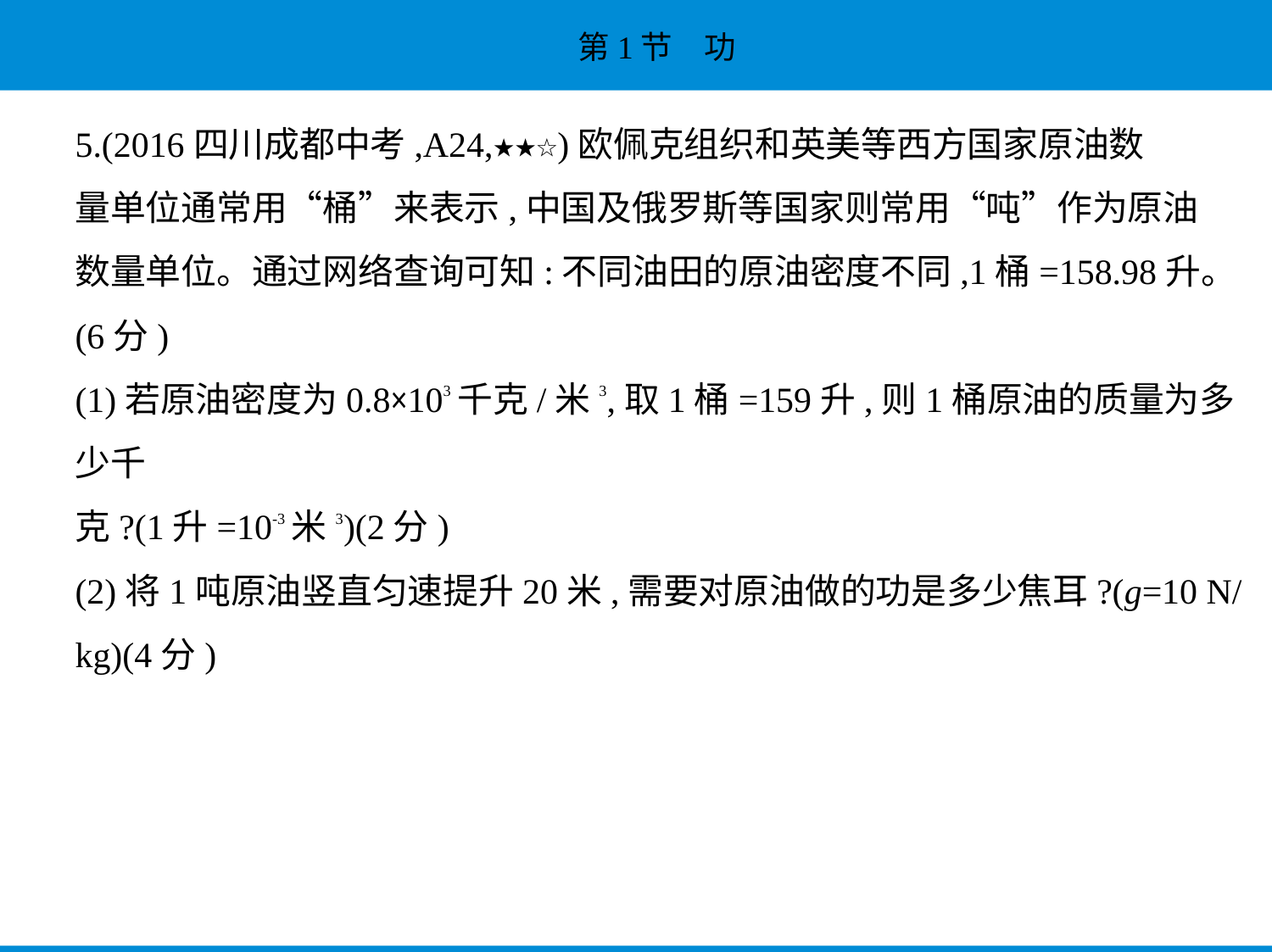

5.(2016四川成都中考,A24,★★☆)欧佩克组织和英美等西方国家原油数
量单位通常用“桶”来表示,中国及俄罗斯等国家则常用“吨”作为原油
数量单位。通过网络查询可知:不同油田的原油密度不同,1桶=158.98升。
(6分)
(1)若原油密度为0.8×103千克/米3,取1桶=159升,则1桶原油的质量为多少千
克?(1升=10-3米3)(2分)
(2)将1吨原油竖直匀速提升20米,需要对原油做的功是多少焦耳?(g=10 N/
kg)(4分)